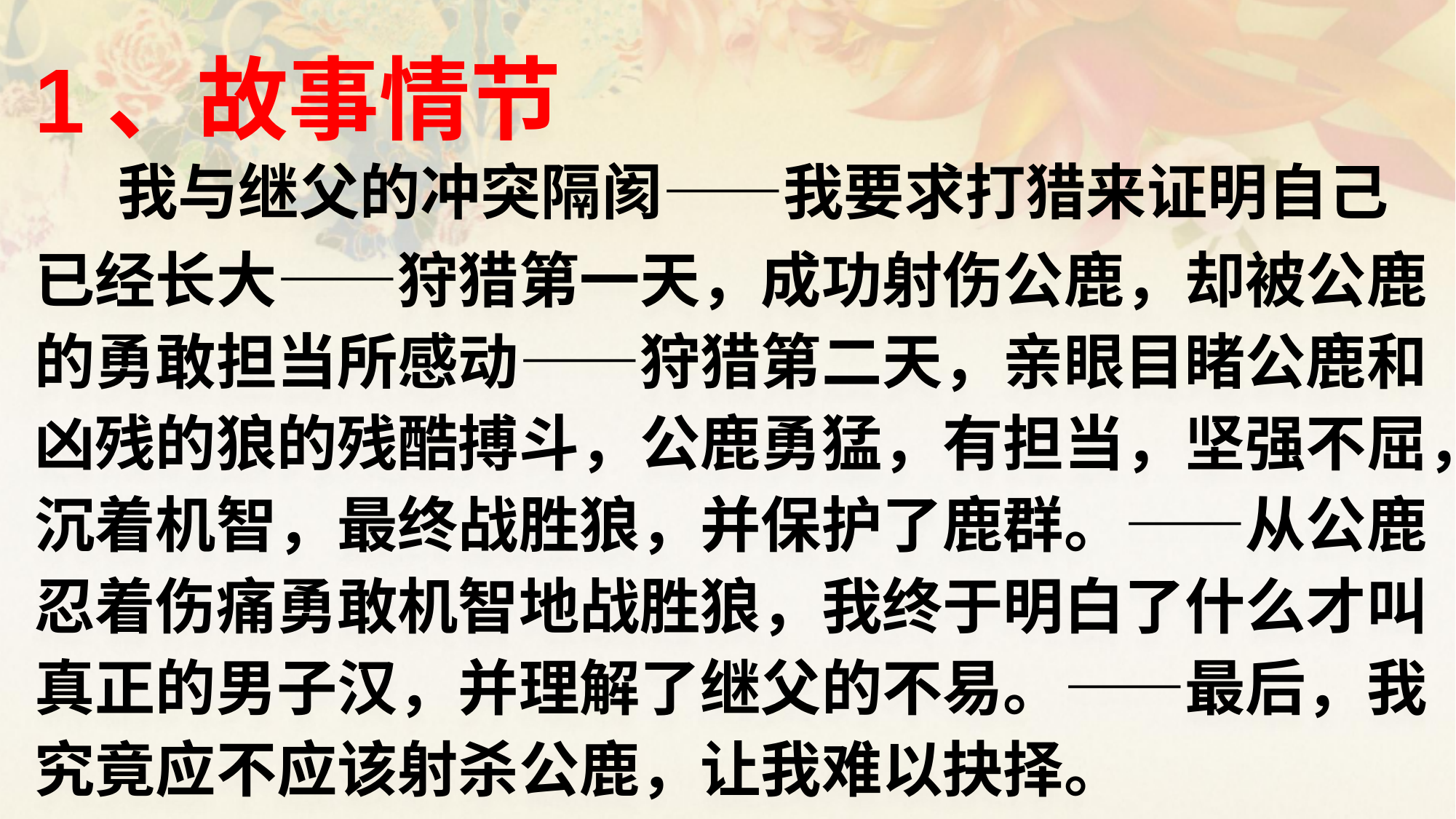

# 1、故事情节 我与继父的冲突隔阂——我要求打猎来证明自己已经长大——狩猎第一天，成功射伤公鹿，却被公鹿的勇敢担当所感动——狩猎第二天，亲眼目睹公鹿和凶残的狼的残酷搏斗，公鹿勇猛，有担当，坚强不屈，沉着机智，最终战胜狼，并保护了鹿群。——从公鹿忍着伤痛勇敢机智地战胜狼，我终于明白了什么才叫真正的男子汉，并理解了继父的不易。——最后，我究竟应不应该射杀公鹿，让我难以抉择。